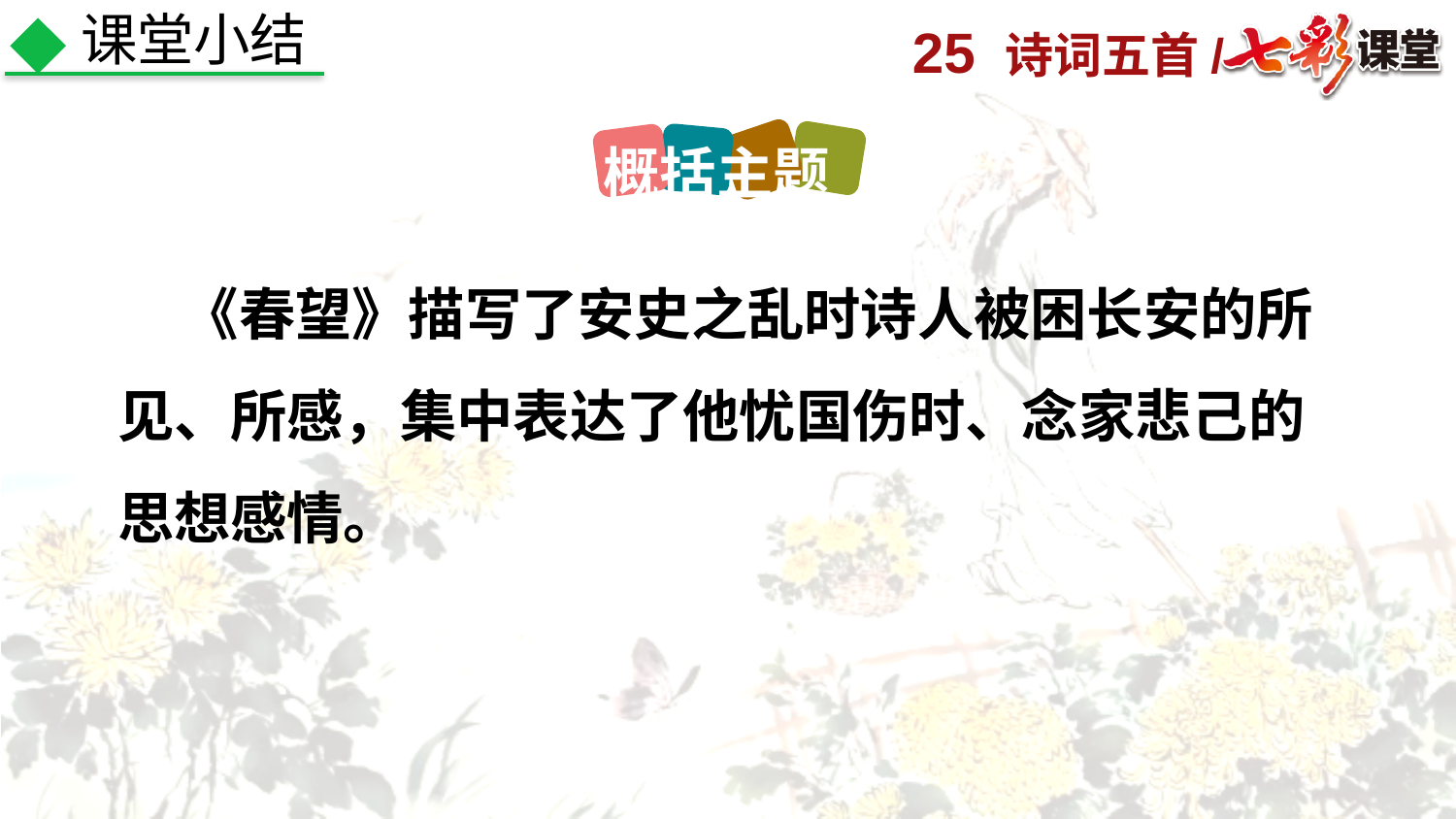

课堂小结

概括主题

    《春望》描写了安史之乱时诗人被困长安的所见、所感，集中表达了他忧国伤时、念家悲己的思想感情。